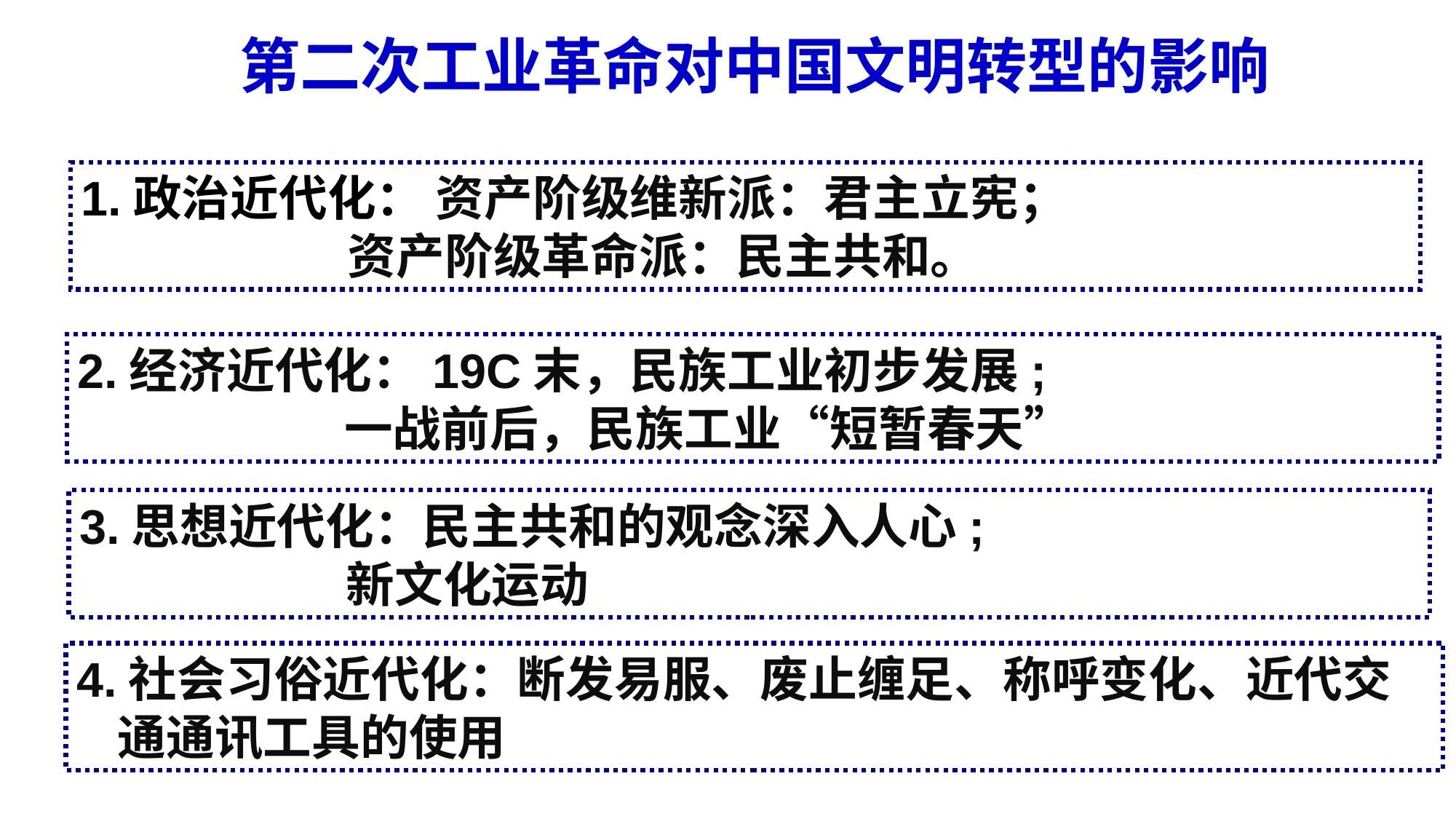

第二次工业革命对中国文明转型的影响
1.政治近代化： 资产阶级维新派：君主立宪；
                                          资产阶级革命派：民主共和。
2.经济近代化：19C末，民族工业初步发展;
                       一战前后，民族工业“短暂春天”
3.思想近代化：民主共和的观念深入人心;
                       新文化运动
4.社会习俗近代化：断发易服、废止缠足、称呼变化、近代交通通讯工具的使用